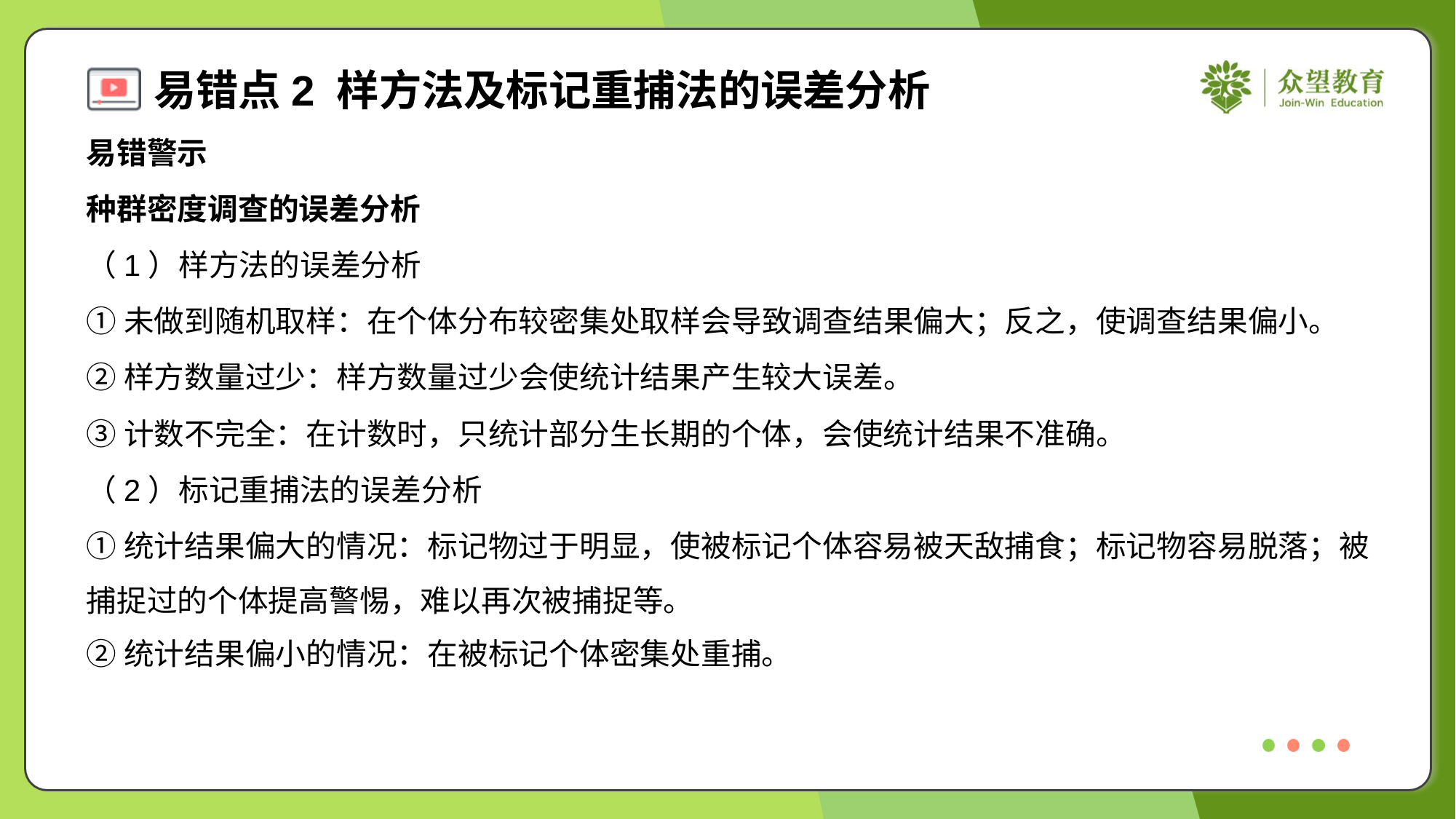

易错警示
种群密度调查的误差分析
（1）样方法的误差分析
①未做到随机取样：在个体分布较密集处取样会导致调查结果偏大；反之，使调查结果偏小。
②样方数量过少：样方数量过少会使统计结果产生较大误差。
③计数不完全：在计数时，只统计部分生长期的个体，会使统计结果不准确。
（2）标记重捕法的误差分析
①统计结果偏大的情况：标记物过于明显，使被标记个体容易被天敌捕食；标记物容易脱落；被
捕捉过的个体提高警惕，难以再次被捕捉等。
②统计结果偏小的情况：在被标记个体密集处重捕。